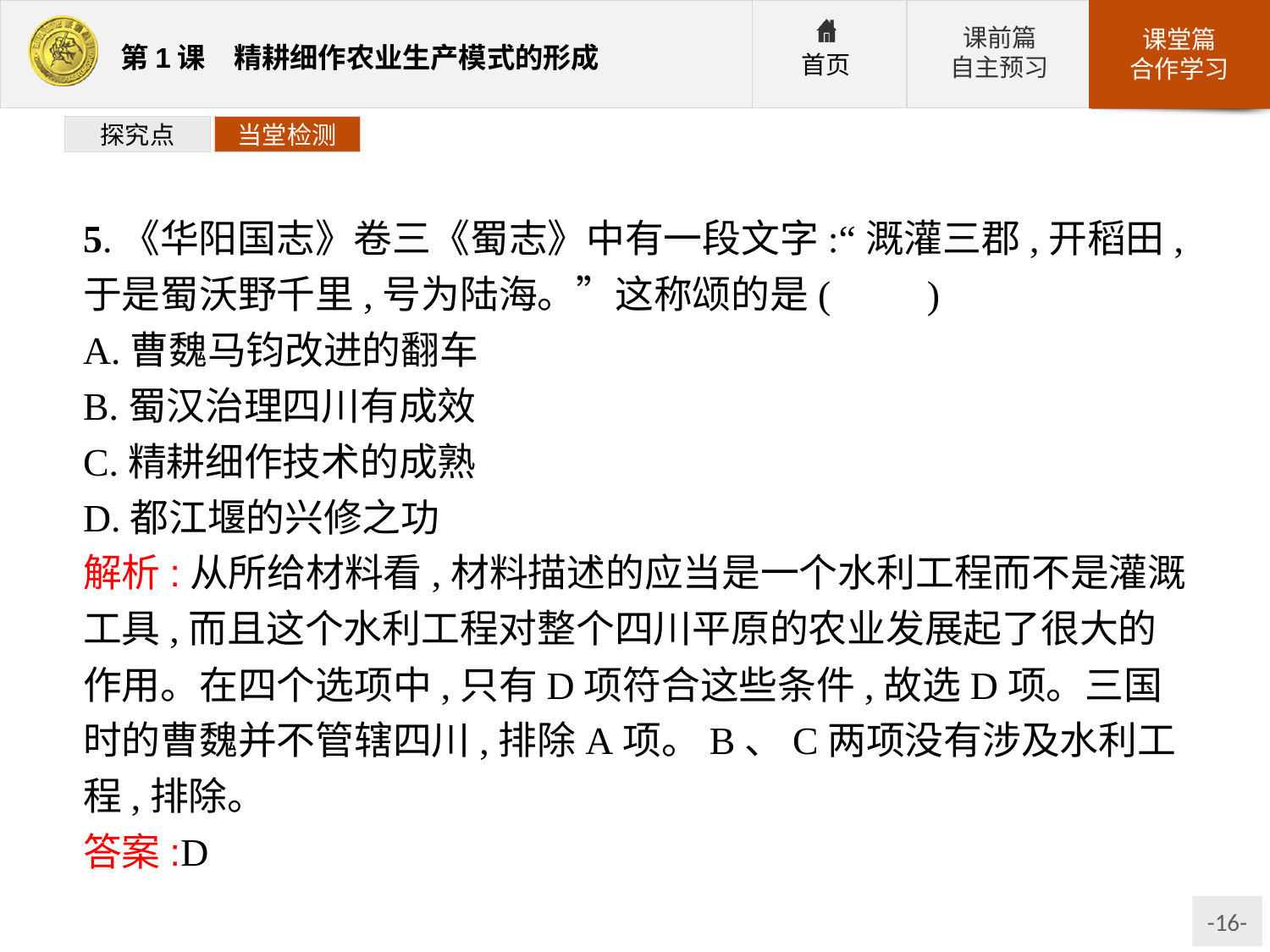

探究点
当堂检测
5.《华阳国志》卷三《蜀志》中有一段文字:“溉灌三郡,开稻田,于是蜀沃野千里,号为陆海。”这称颂的是(　　)
A.曹魏马钧改进的翻车
B.蜀汉治理四川有成效
C.精耕细作技术的成熟
D.都江堰的兴修之功
解析:从所给材料看,材料描述的应当是一个水利工程而不是灌溉工具,而且这个水利工程对整个四川平原的农业发展起了很大的作用。在四个选项中,只有D项符合这些条件,故选D项。三国时的曹魏并不管辖四川,排除A项。B、C两项没有涉及水利工程,排除。
答案:D